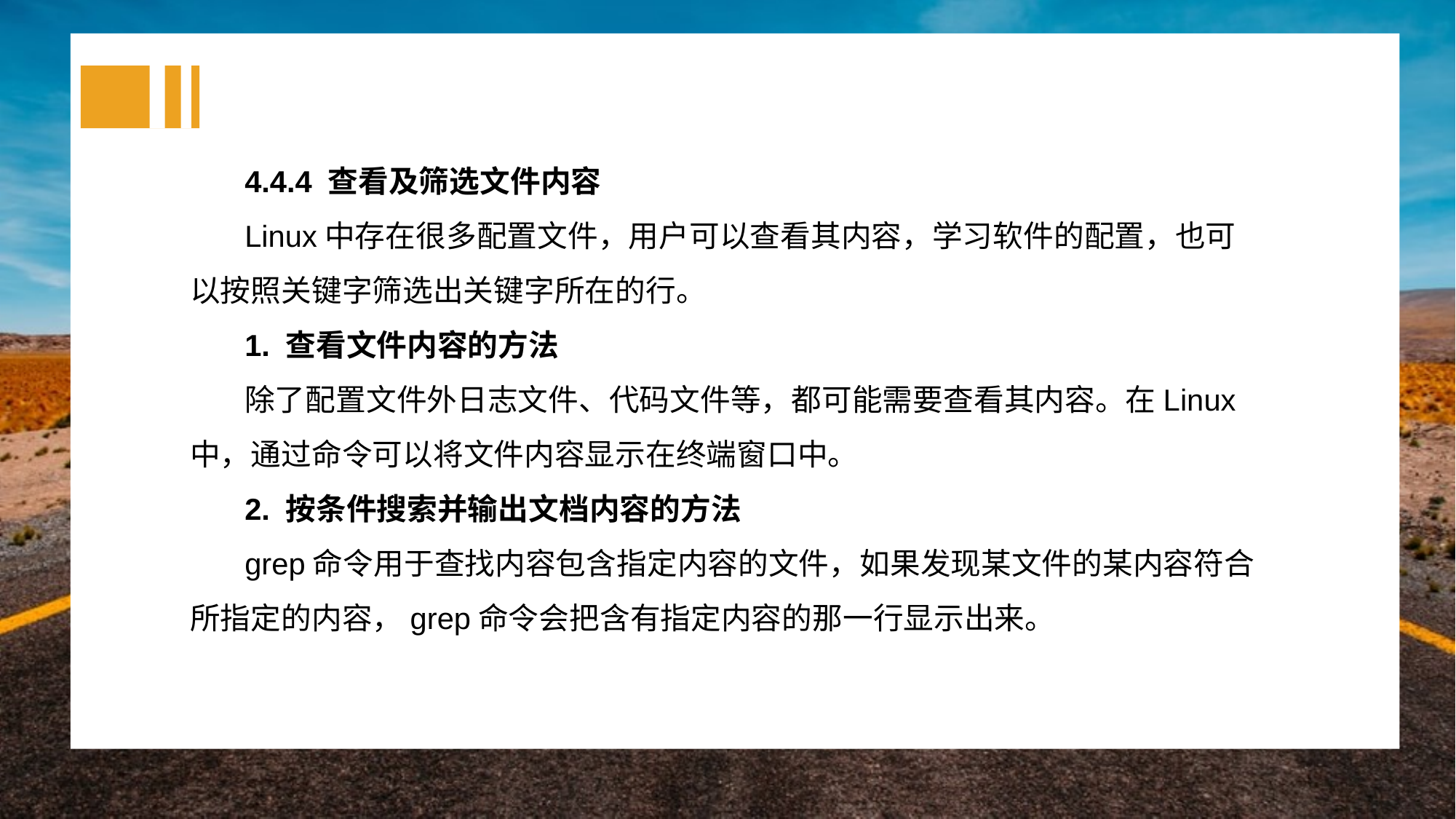

4.4.4 查看及筛选文件内容
Linux中存在很多配置文件，用户可以查看其内容，学习软件的配置，也可以按照关键字筛选出关键字所在的行。
1. 查看文件内容的方法
除了配置文件外日志文件、代码文件等，都可能需要查看其内容。在Linux中，通过命令可以将文件内容显示在终端窗口中。
2. 按条件搜索并输出文档内容的方法
grep命令用于查找内容包含指定内容的文件，如果发现某文件的某内容符合所指定的内容，grep命令会把含有指定内容的那一行显示出来。